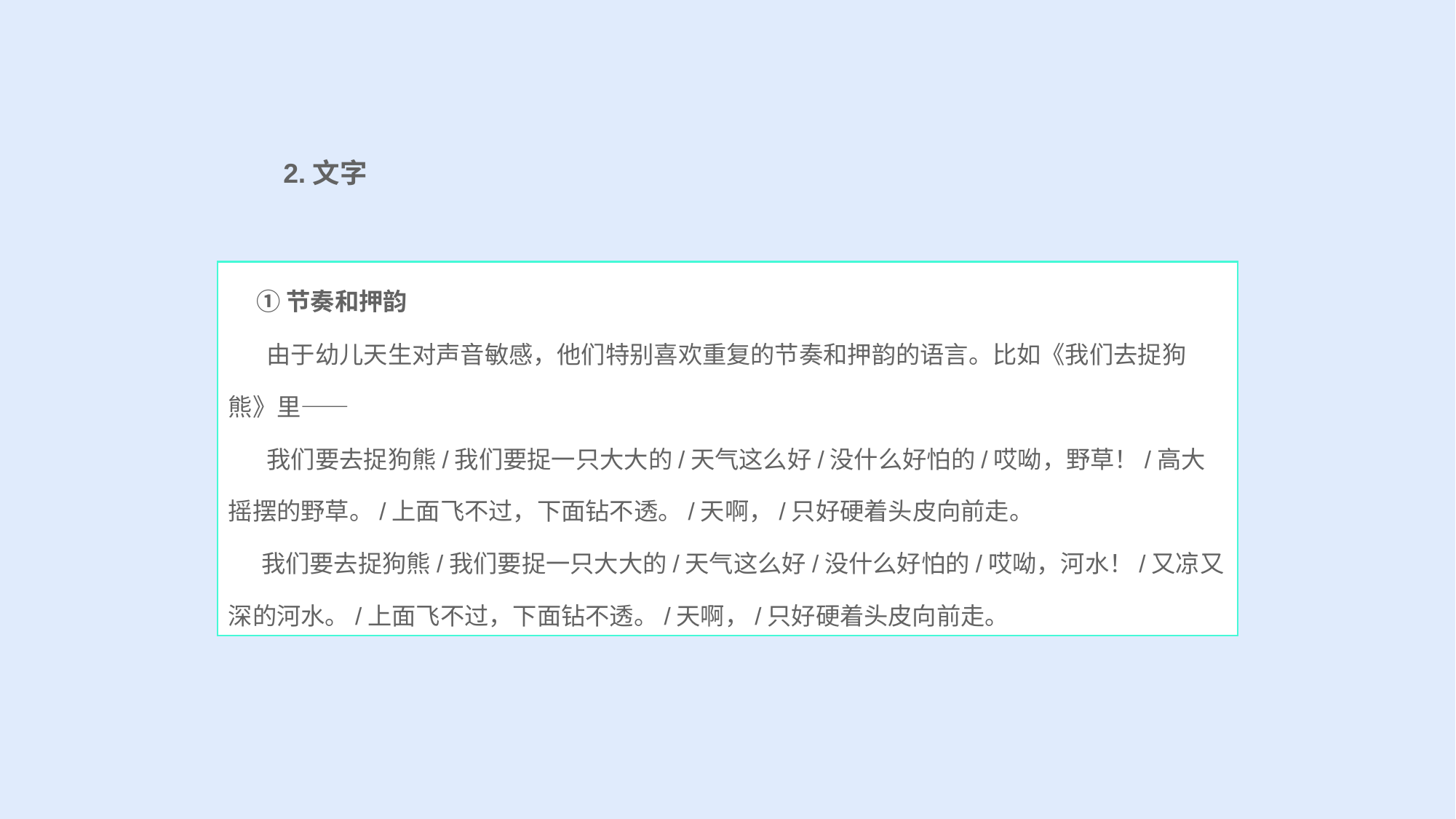

2.文字

     ①节奏和押韵
      由于幼儿天生对声音敏感，他们特别喜欢重复的节奏和押韵的语言。比如《我们去捉狗熊》里——
      我们要去捉狗熊/我们要捉一只大大的/天气这么好/没什么好怕的/哎呦，野草！/高大摇摆的野草。/上面飞不过，下面钻不透。/天啊，/只好硬着头皮向前走。
     我们要去捉狗熊/我们要捉一只大大的/天气这么好/没什么好怕的/哎呦，河水！/又凉又深的河水。/上面飞不过，下面钻不透。/天啊，/只好硬着头皮向前走。